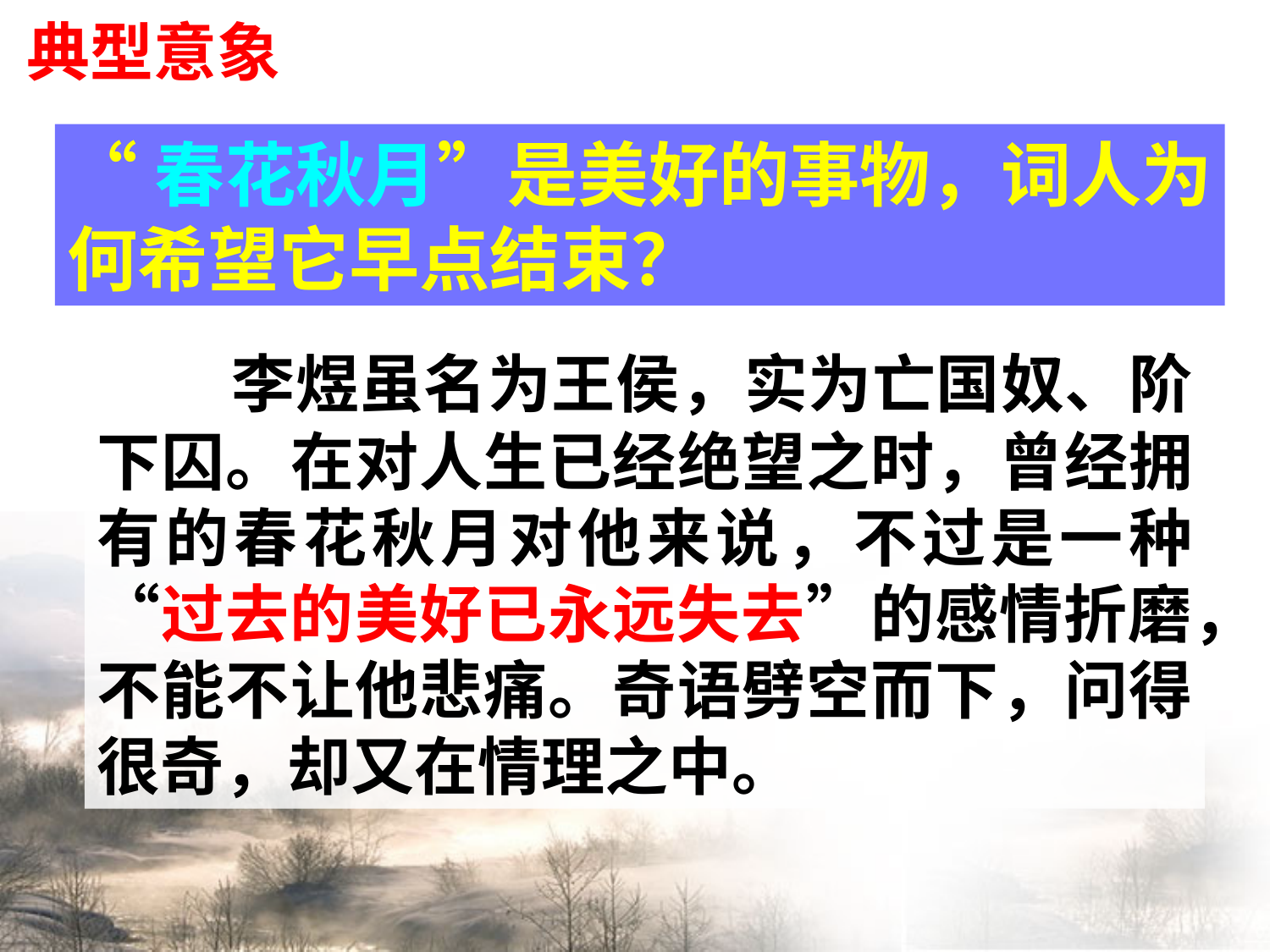

典型意象
“春花秋月”是美好的事物，词人为何希望它早点结束？
       李煜虽名为王侯，实为亡国奴、阶下囚。在对人生已经绝望之时，曾经拥有的春花秋月对他来说，不过是一种“过去的美好已永远失去”的感情折磨，不能不让他悲痛。奇语劈空而下，问得很奇，却又在情理之中。